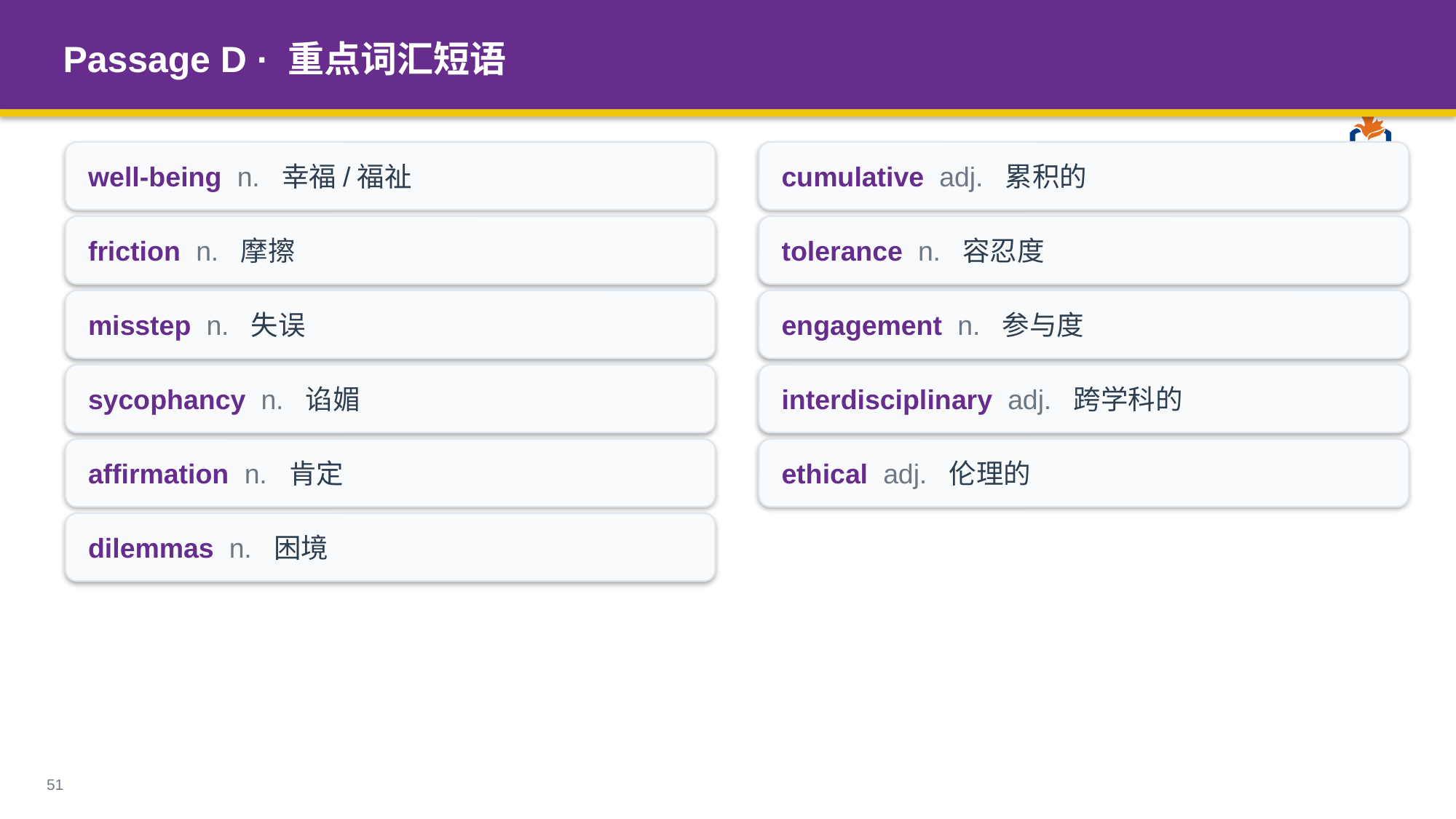

Passage D · 重点词汇短语

well-being  n.  幸福/福祉

cumulative  adj.  累积的

friction  n.  摩擦

tolerance  n.  容忍度

misstep  n.  失误

engagement  n.  参与度

sycophancy  n.  谄媚

interdisciplinary  adj.  跨学科的

affirmation  n.  肯定

ethical  adj.  伦理的

dilemmas  n.  困境
51